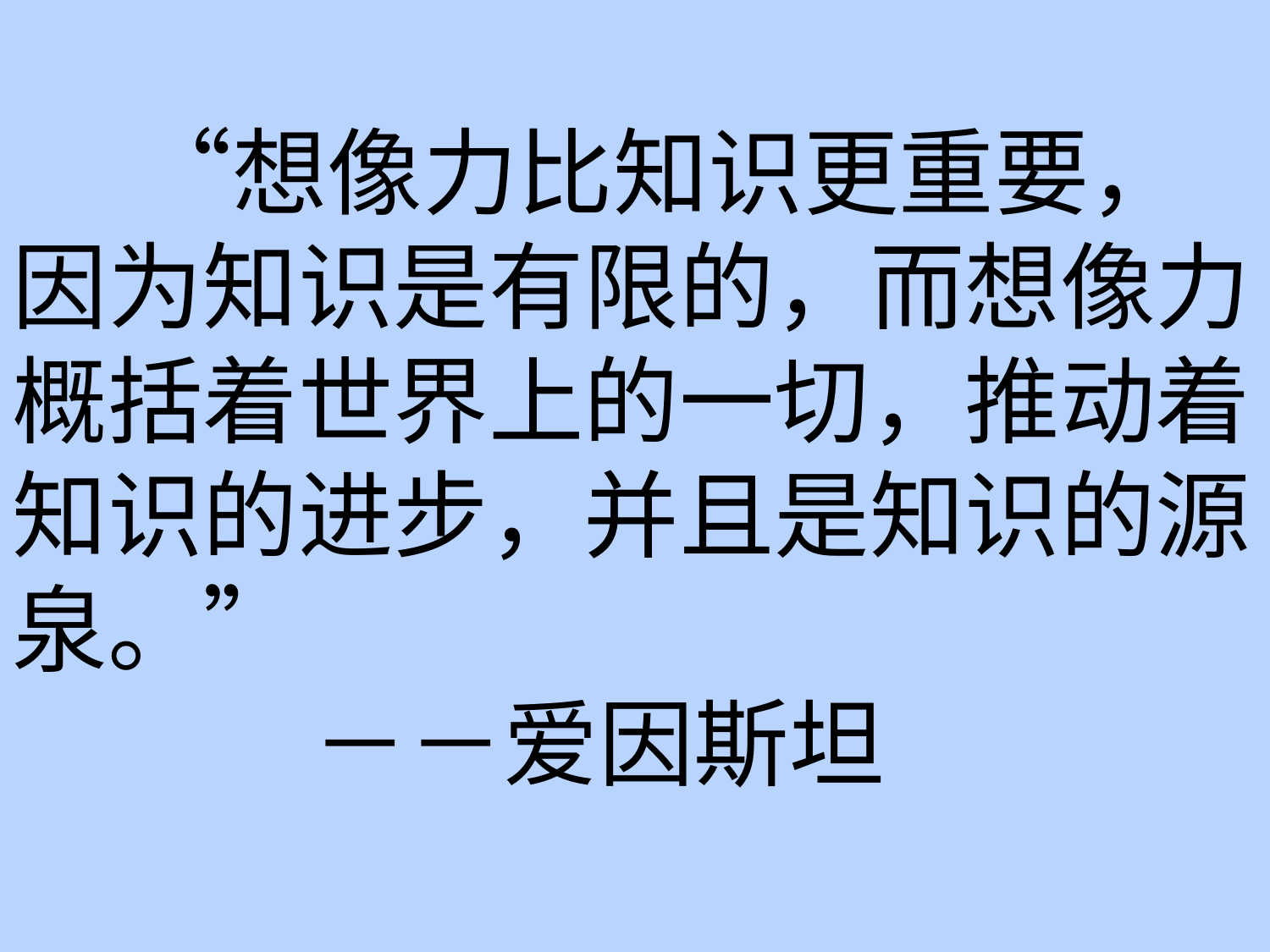

“想像力比知识更重要，因为知识是有限的，而想像力概括着世界上的一切，推动着知识的进步，并且是知识的源泉。”
             －－爱因斯坦